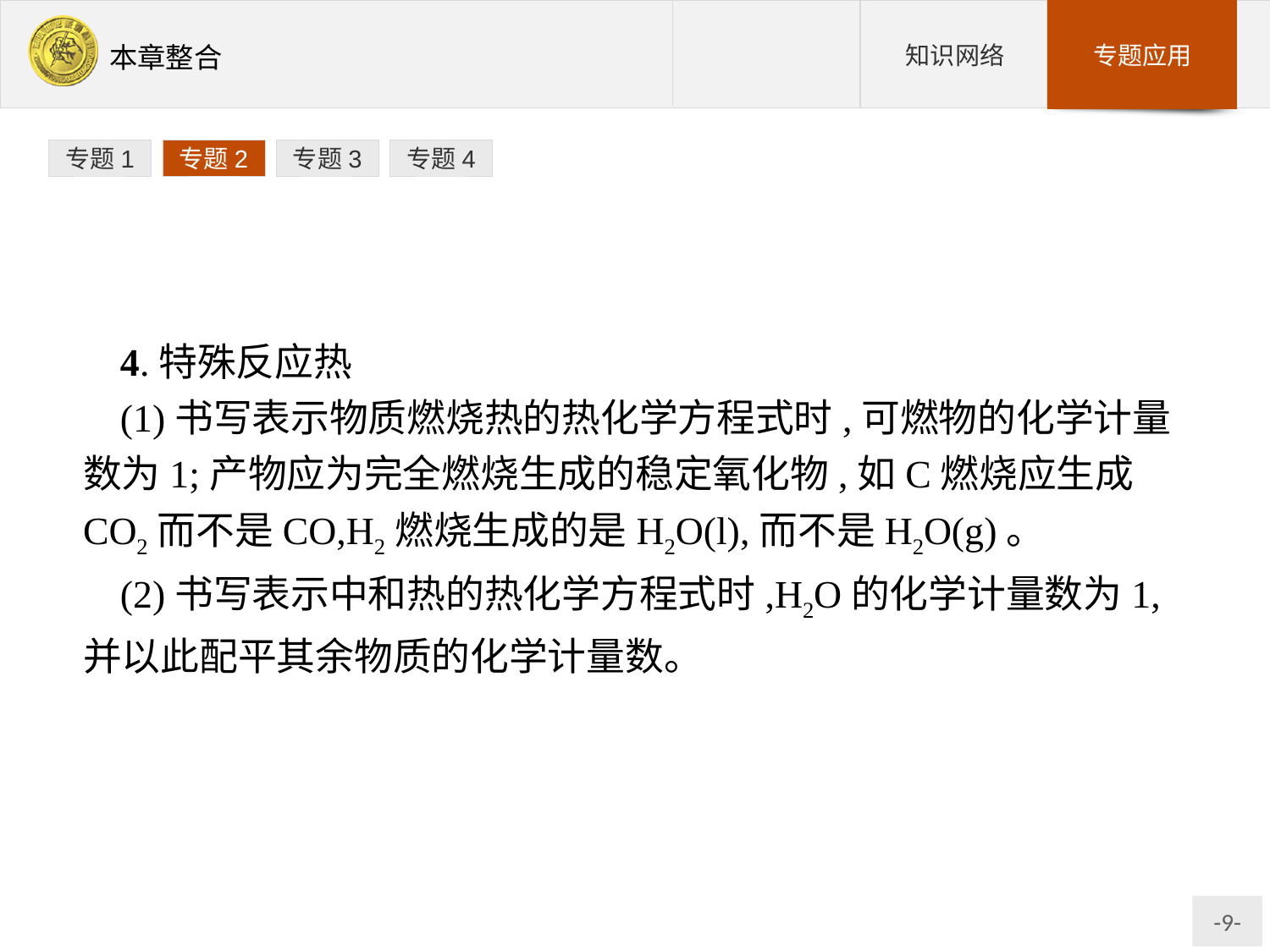

专题1
专题2
专题3
专题4
4.特殊反应热
(1)书写表示物质燃烧热的热化学方程式时,可燃物的化学计量数为1;产物应为完全燃烧生成的稳定氧化物,如C燃烧应生成CO2而不是CO,H2燃烧生成的是H2O(l),而不是H2O(g)。
(2)书写表示中和热的热化学方程式时,H2O的化学计量数为1,并以此配平其余物质的化学计量数。